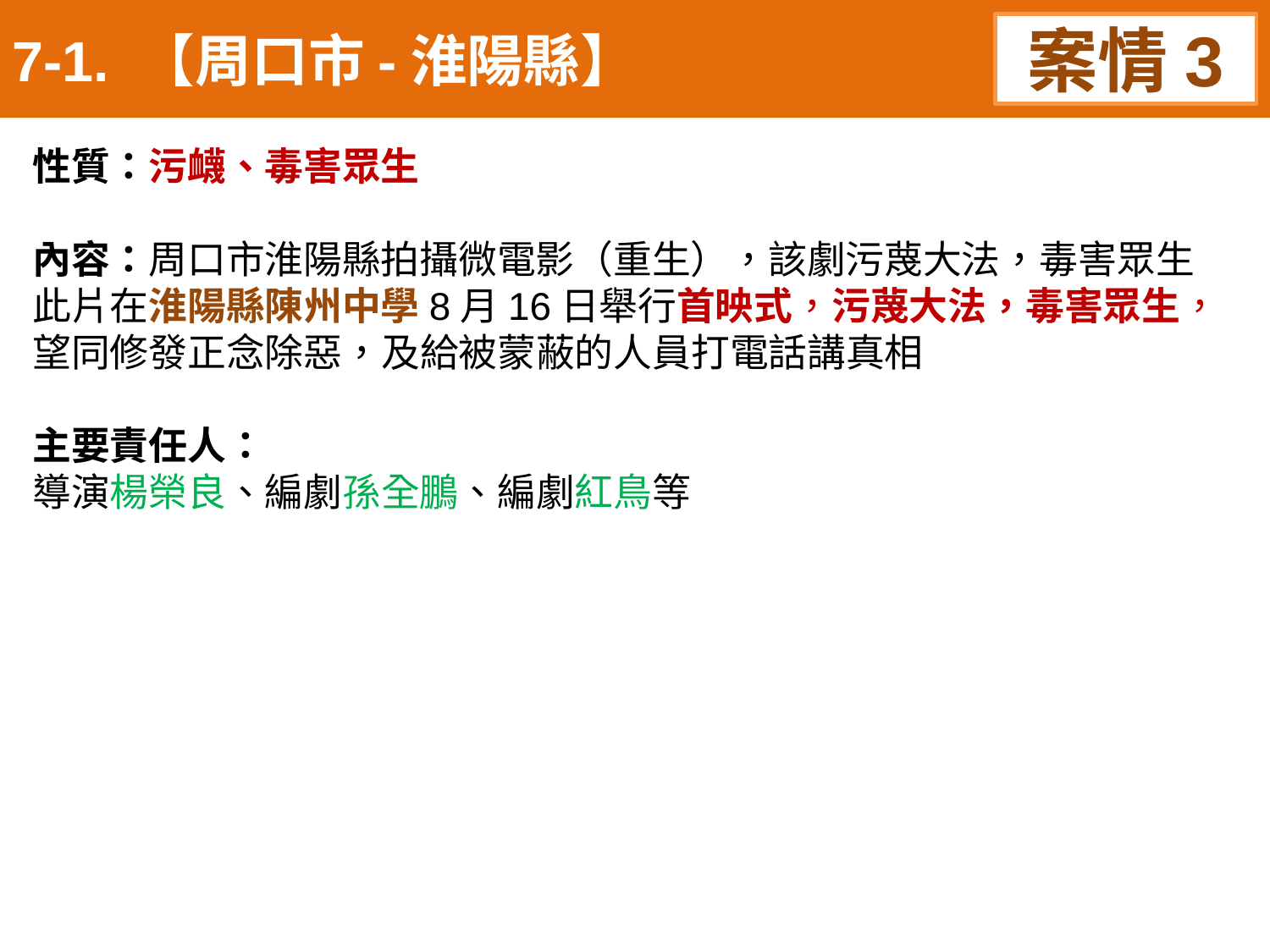

7-1. 【周口市-淮陽縣】
案情3
性質：污衊、毒害眾生

內容：周口市淮陽縣拍攝微電影（重生），該劇污蔑大法，毒害眾生
此片在淮陽縣陳州中學8月16日舉行首映式，污蔑大法，毒害眾生，
望同修發正念除惡，及給被蒙蔽的人員打電話講真相

主要責任人：
導演楊榮良、編劇孫全鵬、編劇紅鳥等